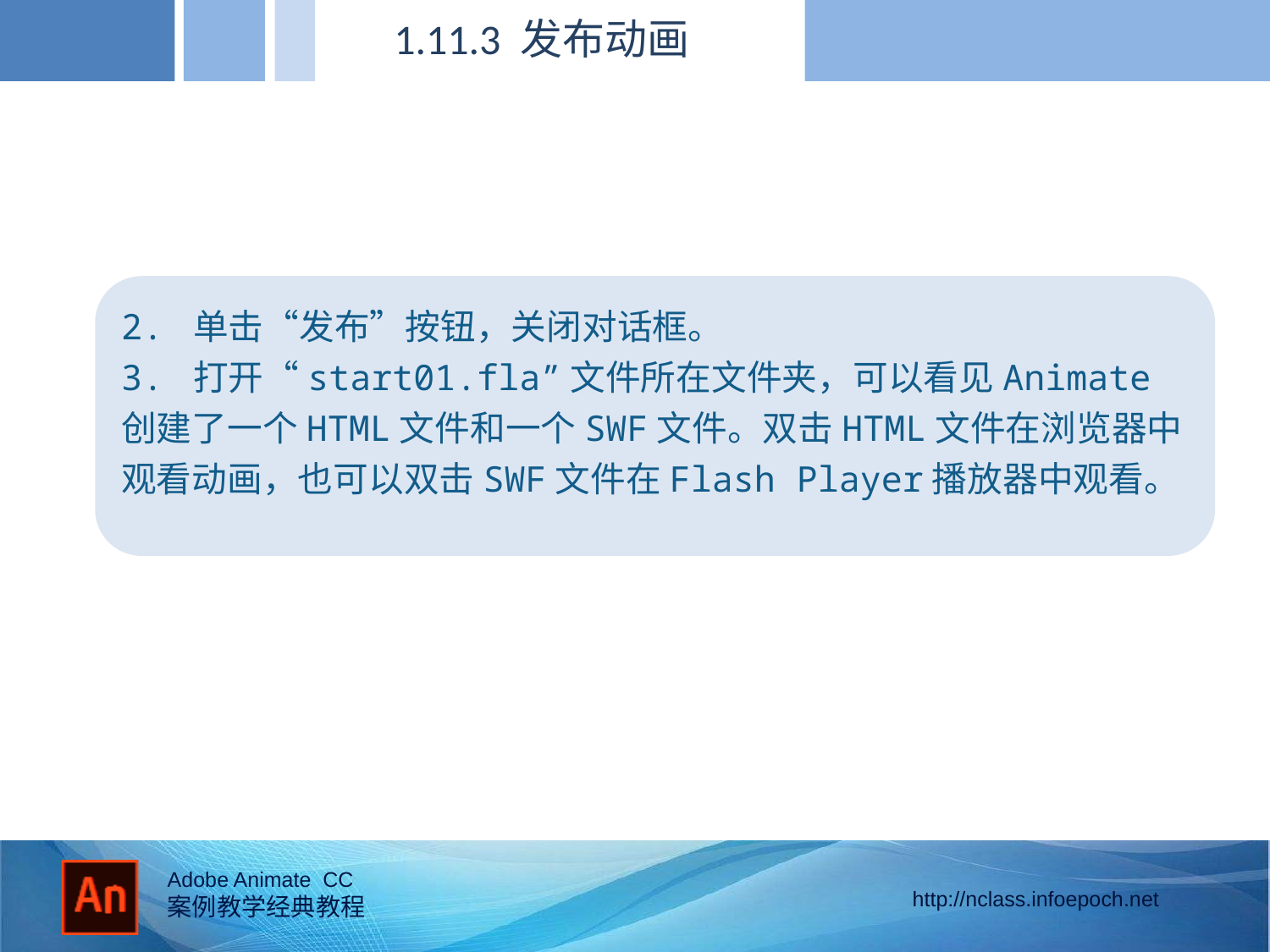

1.11.3 发布动画
2. 单击“发布”按钮，关闭对话框。
3. 打开“start01.fla”文件所在文件夹，可以看见Animate创建了一个HTML文件和一个SWF文件。双击HTML文件在浏览器中观看动画，也可以双击SWF文件在Flash Player播放器中观看。